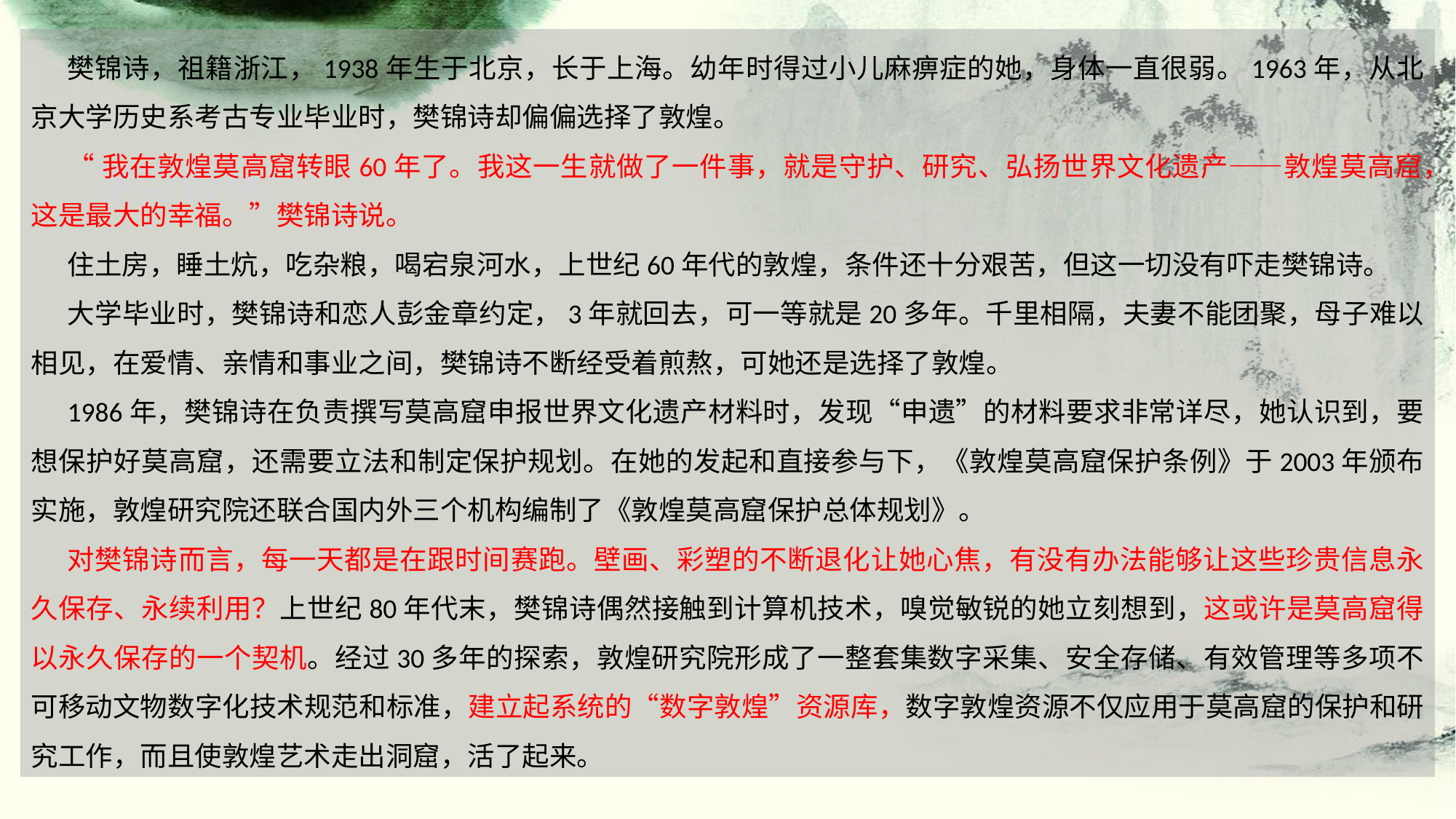

樊锦诗，祖籍浙江，1938年生于北京，长于上海。幼年时得过小儿麻痹症的她，身体一直很弱。1963年，从北京大学历史系考古专业毕业时，樊锦诗却偏偏选择了敦煌。
“我在敦煌莫高窟转眼60年了。我这一生就做了一件事，就是守护、研究、弘扬世界文化遗产——敦煌莫高窟，这是最大的幸福。”樊锦诗说。
住土房，睡土炕，吃杂粮，喝宕泉河水，上世纪60年代的敦煌，条件还十分艰苦，但这一切没有吓走樊锦诗。
大学毕业时，樊锦诗和恋人彭金章约定，3年就回去，可一等就是20多年。千里相隔，夫妻不能团聚，母子难以相见，在爱情、亲情和事业之间，樊锦诗不断经受着煎熬，可她还是选择了敦煌。
1986年，樊锦诗在负责撰写莫高窟申报世界文化遗产材料时，发现“申遗”的材料要求非常详尽，她认识到，要想保护好莫高窟，还需要立法和制定保护规划。在她的发起和直接参与下，《敦煌莫高窟保护条例》于2003年颁布实施，敦煌研究院还联合国内外三个机构编制了《敦煌莫高窟保护总体规划》。
对樊锦诗而言，每一天都是在跟时间赛跑。壁画、彩塑的不断退化让她心焦，有没有办法能够让这些珍贵信息永久保存、永续利用？上世纪80年代末，樊锦诗偶然接触到计算机技术，嗅觉敏锐的她立刻想到，这或许是莫高窟得以永久保存的一个契机。经过30多年的探索，敦煌研究院形成了一整套集数字采集、安全存储、有效管理等多项不可移动文物数字化技术规范和标准，建立起系统的“数字敦煌”资源库，数字敦煌资源不仅应用于莫高窟的保护和研究工作，而且使敦煌艺术走出洞窟，活了起来。
学习目标